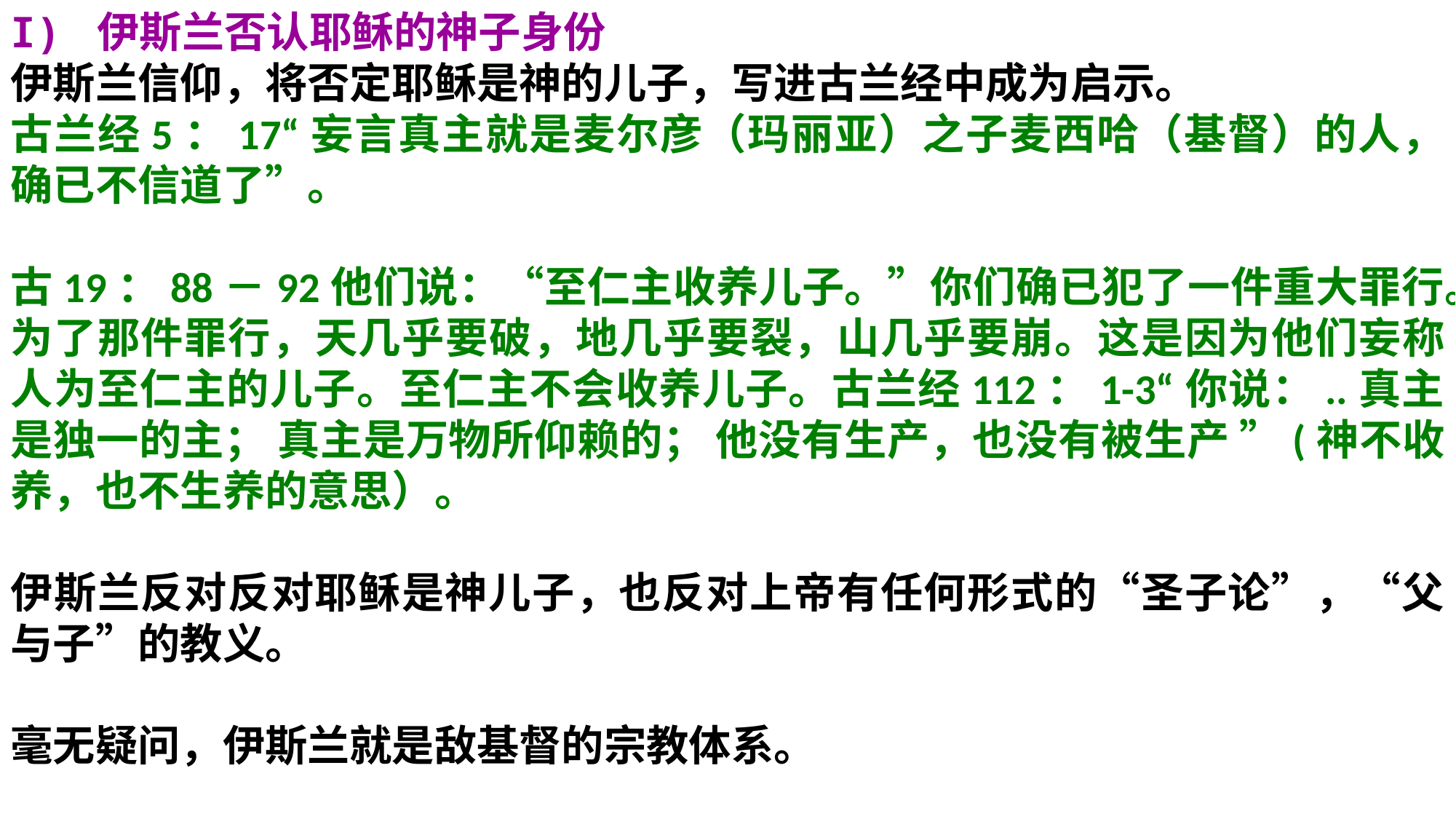

I) 伊斯兰否认耶稣的神子身份
伊斯兰信仰，将否定耶稣是神的儿子，写进古兰经中成为启示。
古兰经5：17“妄言真主就是麦尔彦（玛丽亚）之子麦西哈（基督）的人，确已不信道了”。

古19：88－92他们说：“至仁主收养儿子。”你们确已犯了一件重大罪行。为了那件罪行，天几乎要破，地几乎要裂，山几乎要崩。这是因为他们妄称人为至仁主的儿子。至仁主不会收养儿子。古兰经112：1-3“你说：..真主是独一的主； 真主是万物所仰赖的； 他没有生产，也没有被生产 ”(神不收养，也不生养的意思）。

伊斯兰反对反对耶稣是神儿子，也反对上帝有任何形式的“圣子论”，“父与子”的教义。

毫无疑问，伊斯兰就是敌基督的宗教体系。